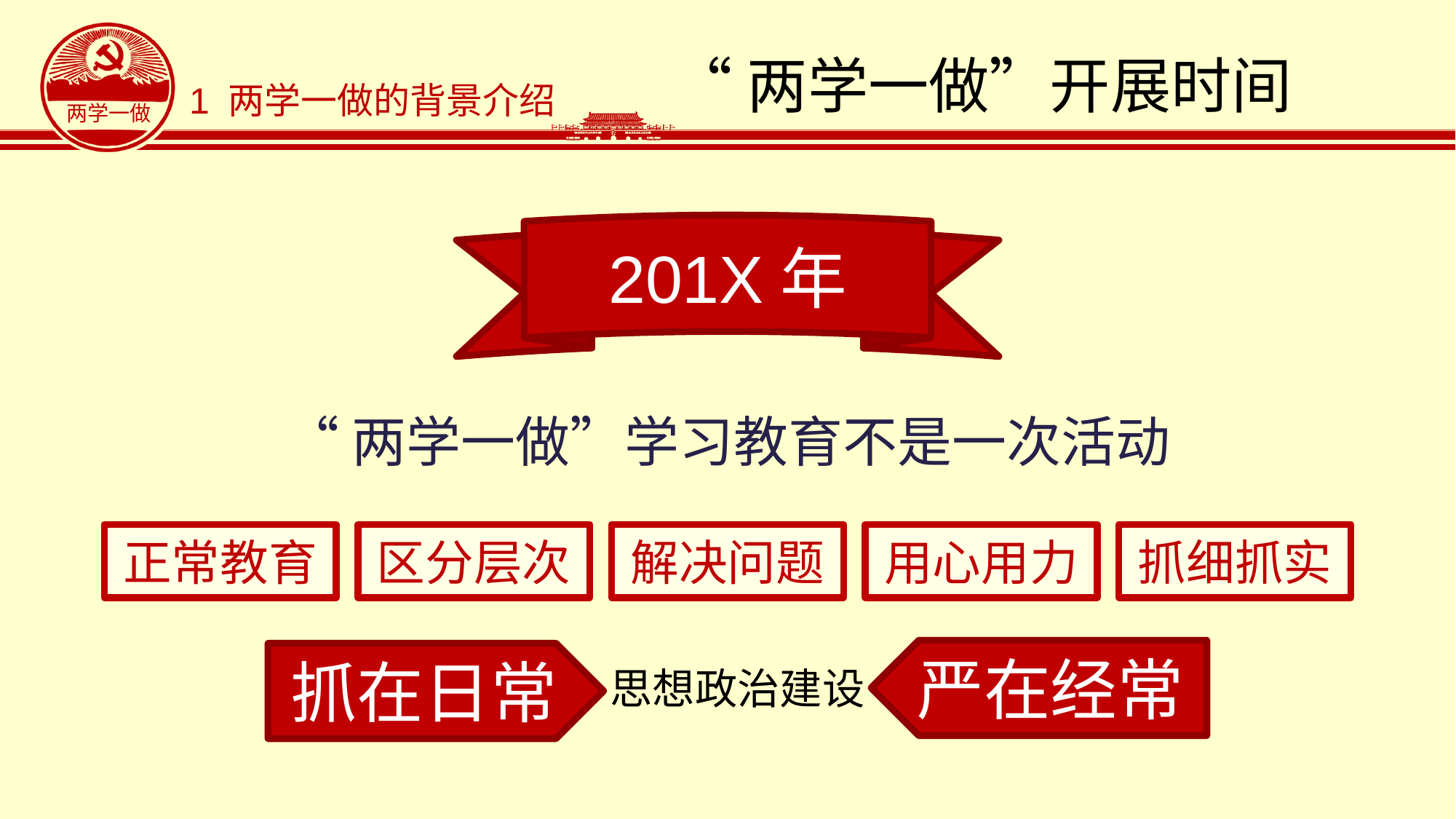

# “两学一做”开展时间
1 两学一做的背景介绍
201X年
“两学一做”学习教育不是一次活动
正常教育
区分层次
解决问题
用心用力
抓细抓实
严在经常
抓在日常
 思想政治建设